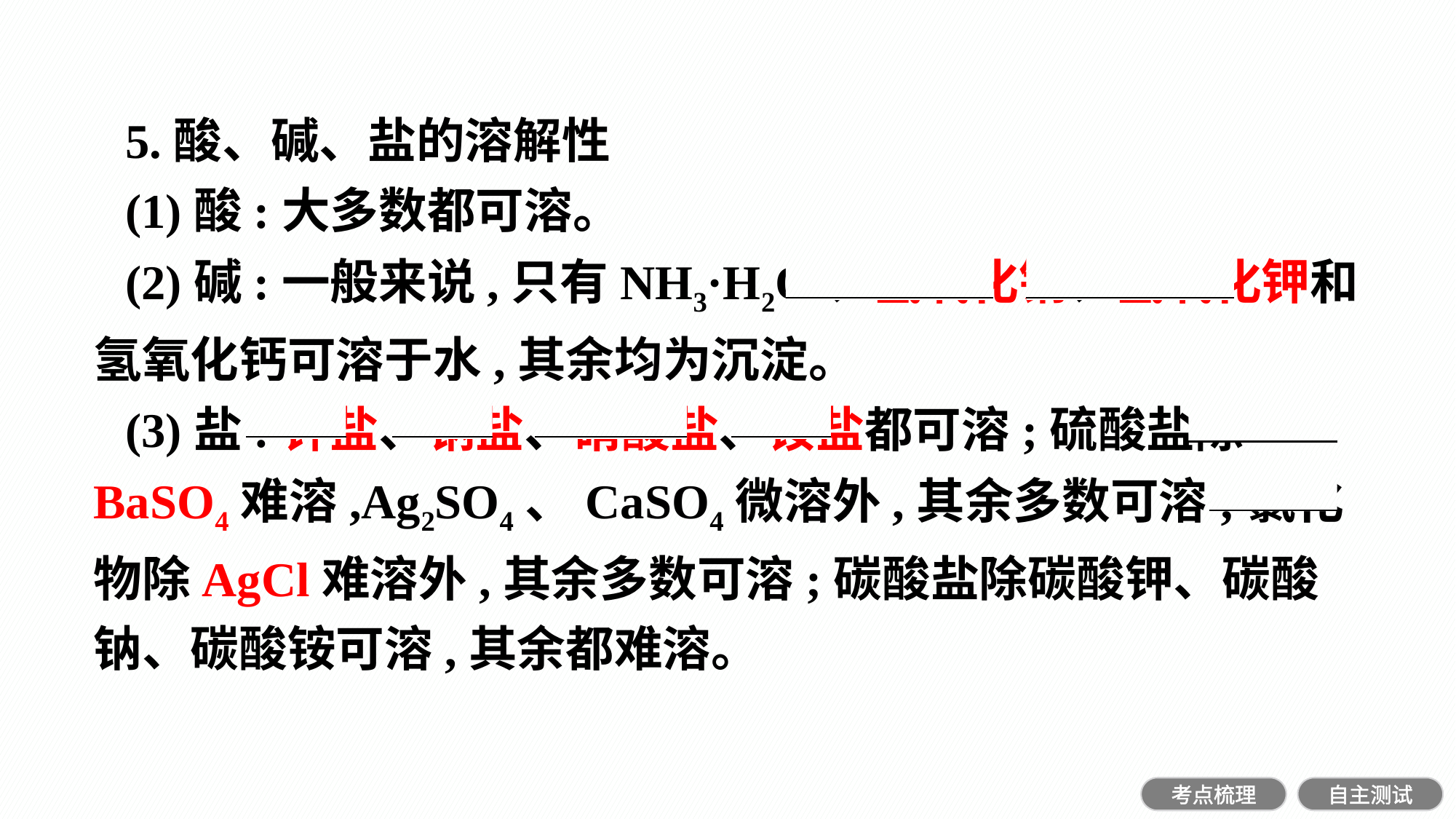

5.酸、碱、盐的溶解性
(1)酸:大多数都可溶。
(2)碱:一般来说,只有NH3·H2O、氢氧化钠、氢氧化钾和氢氧化钙可溶于水,其余均为沉淀。
(3)盐:钾盐、钠盐、硝酸盐、铵盐都可溶;硫酸盐除BaSO4难溶,Ag2SO4、CaSO4微溶外,其余多数可溶;氯化物除AgCl难溶外,其余多数可溶;碳酸盐除碳酸钾、碳酸钠、碳酸铵可溶,其余都难溶。